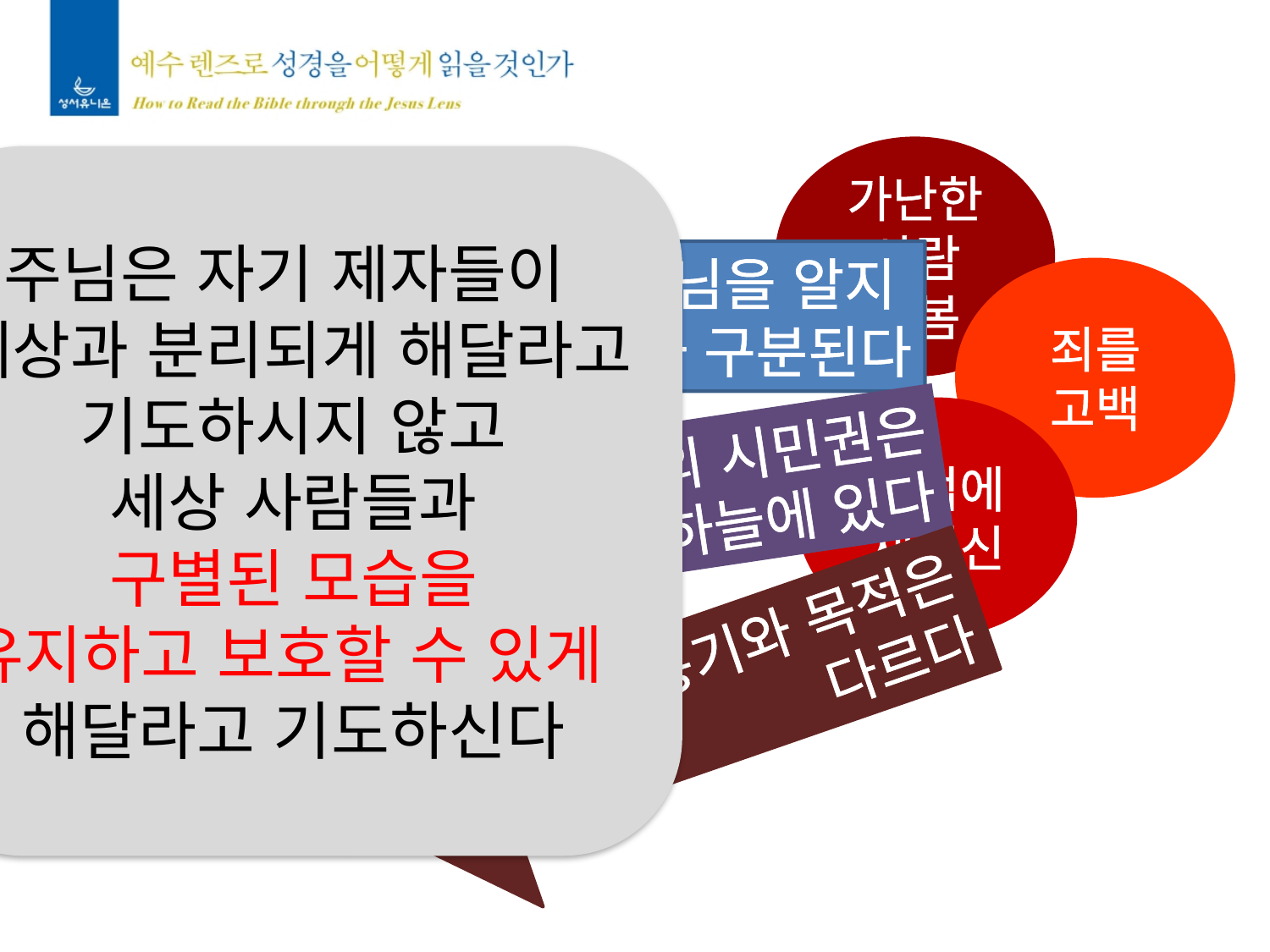

가난한
사람
돌봄
주님은 자기 제자들이
세상과 분리되게 해달라고
기도하시지 않고
세상 사람들과
구별된 모습을
유지하고 보호할 수 있게
해달라고 기도하신다
성도는 예수님을 알지
못하는 사람과 구분된다
죄를
고백
성도의 시민권은
하늘에 있다
율법에
재헌신
성도의 동기와 목적은
다르다